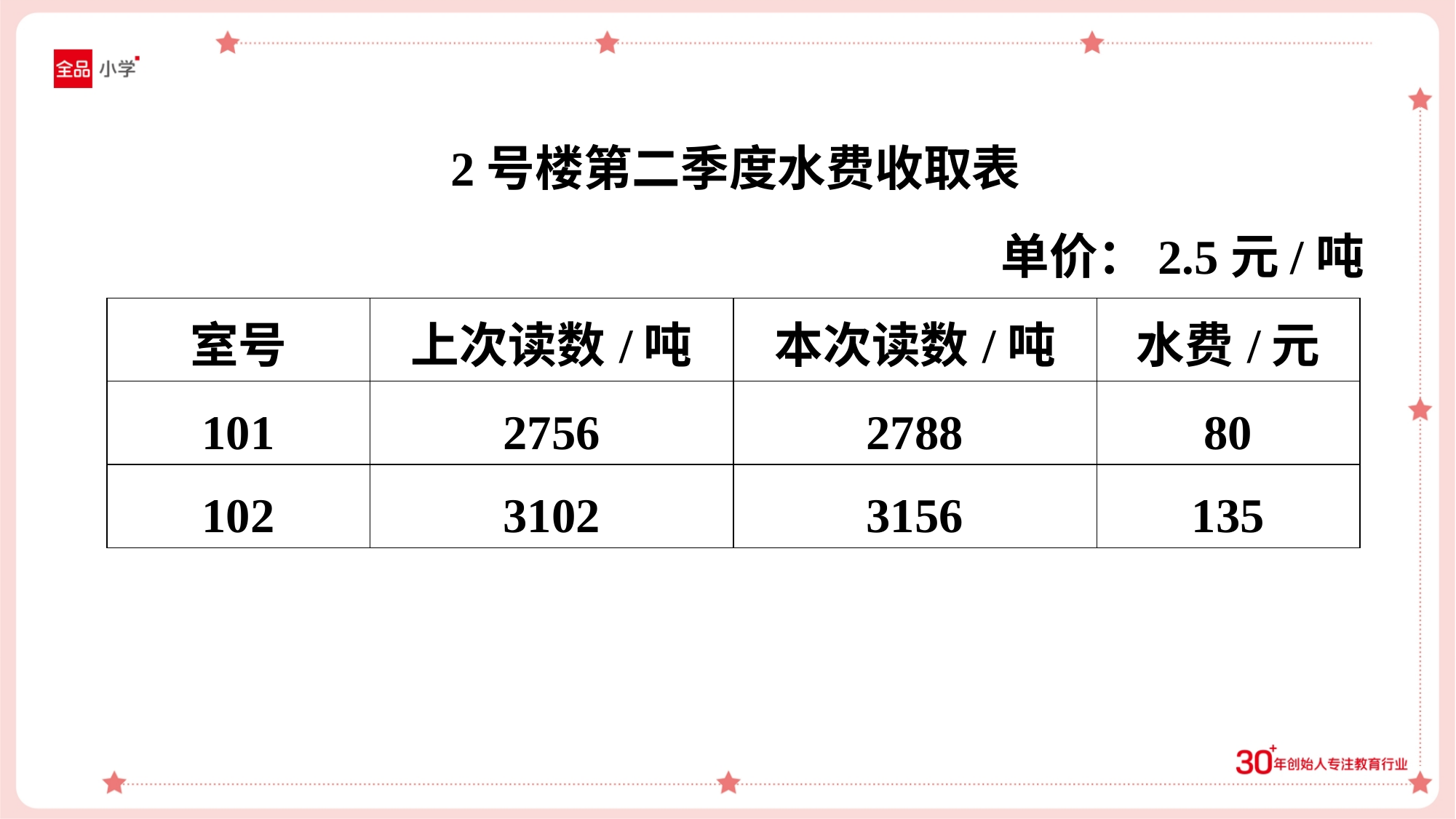

2号楼第二季度水费收取表
单价：2.5元/吨
| 室号 | 上次读数/吨 | 本次读数/吨 | 水费/元 |
| --- | --- | --- | --- |
| 101 | 2756 | 2788 | 80 |
| 102 | 3102 | 3156 | 135 |